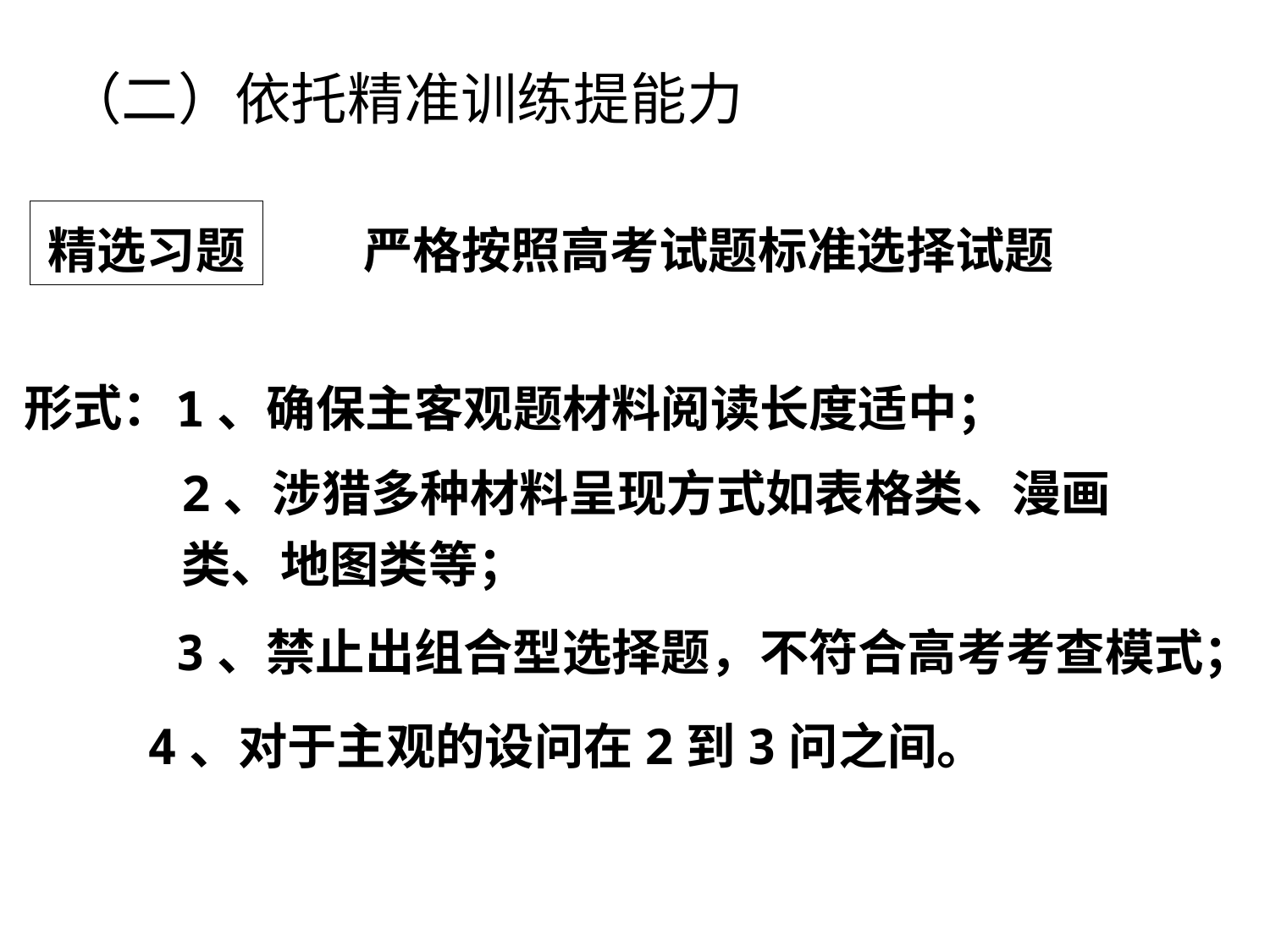

（二）依托精准训练提能力
精选习题
严格按照高考试题标准选择试题
形式：
1、确保主客观题材料阅读长度适中；
2、涉猎多种材料呈现方式如表格类、漫画类、地图类等；
3、禁止出组合型选择题，不符合高考考查模式；
4、对于主观的设问在2到3问之间。